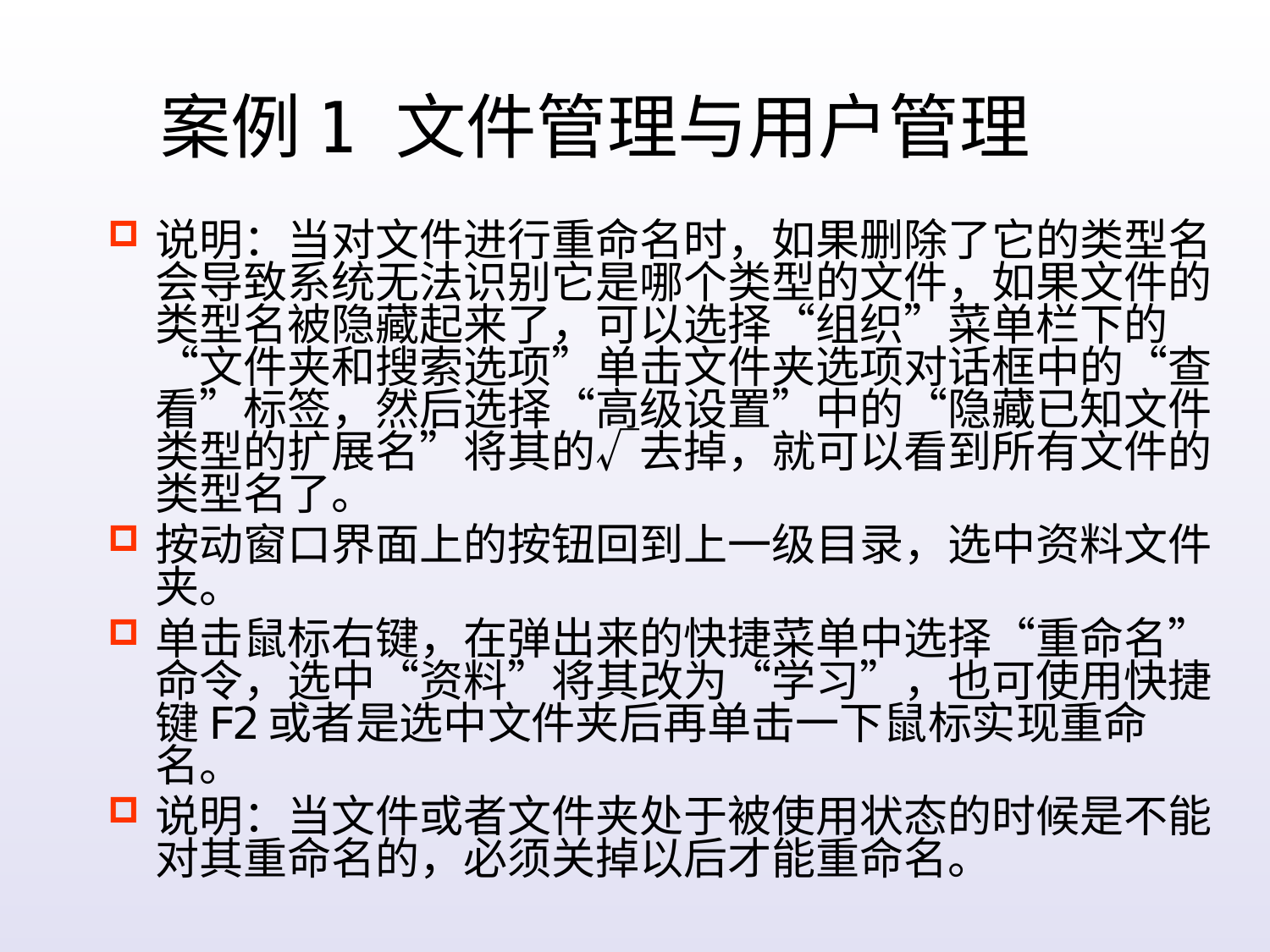

案例1 文件管理与用户管理
说明：当对文件进行重命名时，如果删除了它的类型名会导致系统无法识别它是哪个类型的文件，如果文件的类型名被隐藏起来了，可以选择“组织”菜单栏下的“文件夹和搜索选项”单击文件夹选项对话框中的“查看”标签，然后选择“高级设置”中的“隐藏已知文件类型的扩展名”将其的√去掉，就可以看到所有文件的类型名了。
按动窗口界面上的按钮回到上一级目录，选中资料文件夹。
单击鼠标右键，在弹出来的快捷菜单中选择“重命名”命令，选中“资料”将其改为“学习”，也可使用快捷键F2或者是选中文件夹后再单击一下鼠标实现重命名。
说明：当文件或者文件夹处于被使用状态的时候是不能对其重命名的，必须关掉以后才能重命名。